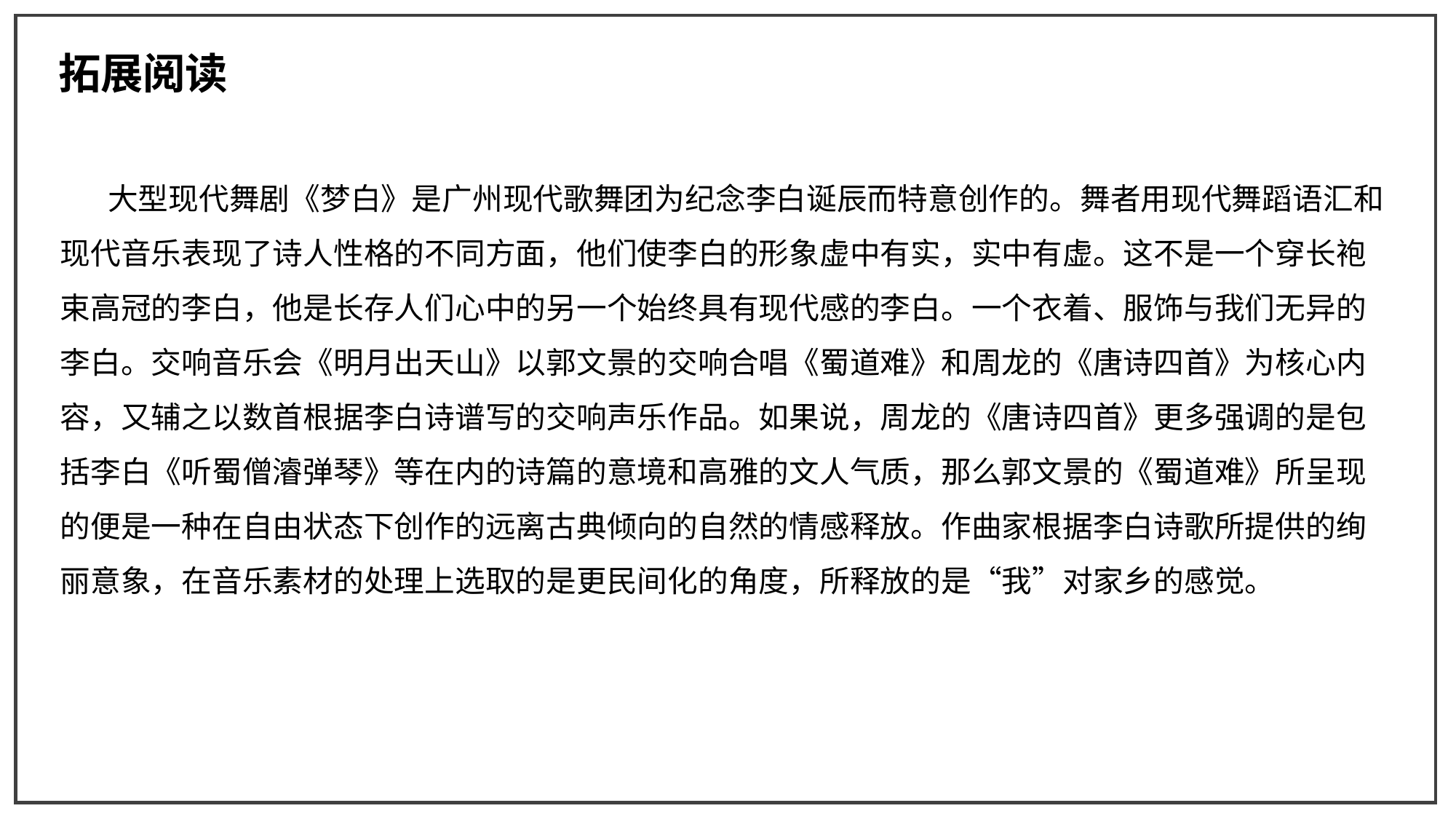

拓展阅读
      大型现代舞剧《梦白》是广州现代歌舞团为纪念李白诞辰而特意创作的。舞者用现代舞蹈语汇和现代音乐表现了诗人性格的不同方面，他们使李白的形象虚中有实，实中有虚。这不是一个穿长袍束高冠的李白，他是长存人们心中的另一个始终具有现代感的李白。一个衣着、服饰与我们无异的李白。交响音乐会《明月出天山》以郭文景的交响合唱《蜀道难》和周龙的《唐诗四首》为核心内容，又辅之以数首根据李白诗谱写的交响声乐作品。如果说，周龙的《唐诗四首》更多强调的是包括李白《听蜀僧濬弹琴》等在内的诗篇的意境和高雅的文人气质，那么郭文景的《蜀道难》所呈现的便是一种在自由状态下创作的远离古典倾向的自然的情感释放。作曲家根据李白诗歌所提供的绚丽意象，在音乐素材的处理上选取的是更民间化的角度，所释放的是“我”对家乡的感觉。